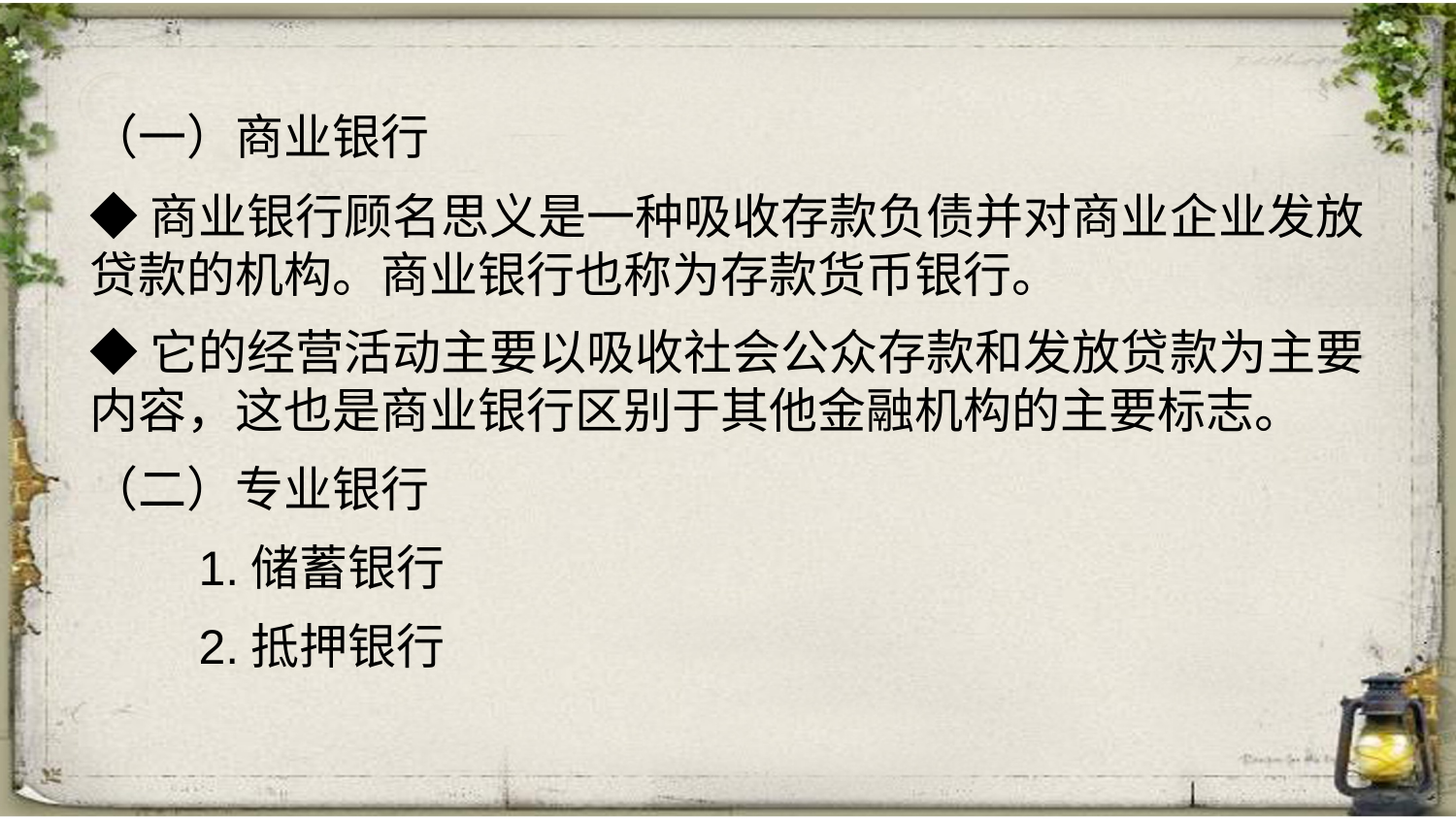

（一）商业银行
◆商业银行顾名思义是一种吸收存款负债并对商业企业发放贷款的机构。商业银行也称为存款货币银行。
◆它的经营活动主要以吸收社会公众存款和发放贷款为主要内容，这也是商业银行区别于其他金融机构的主要标志。
（二）专业银行
        1.储蓄银行
        2.抵押银行